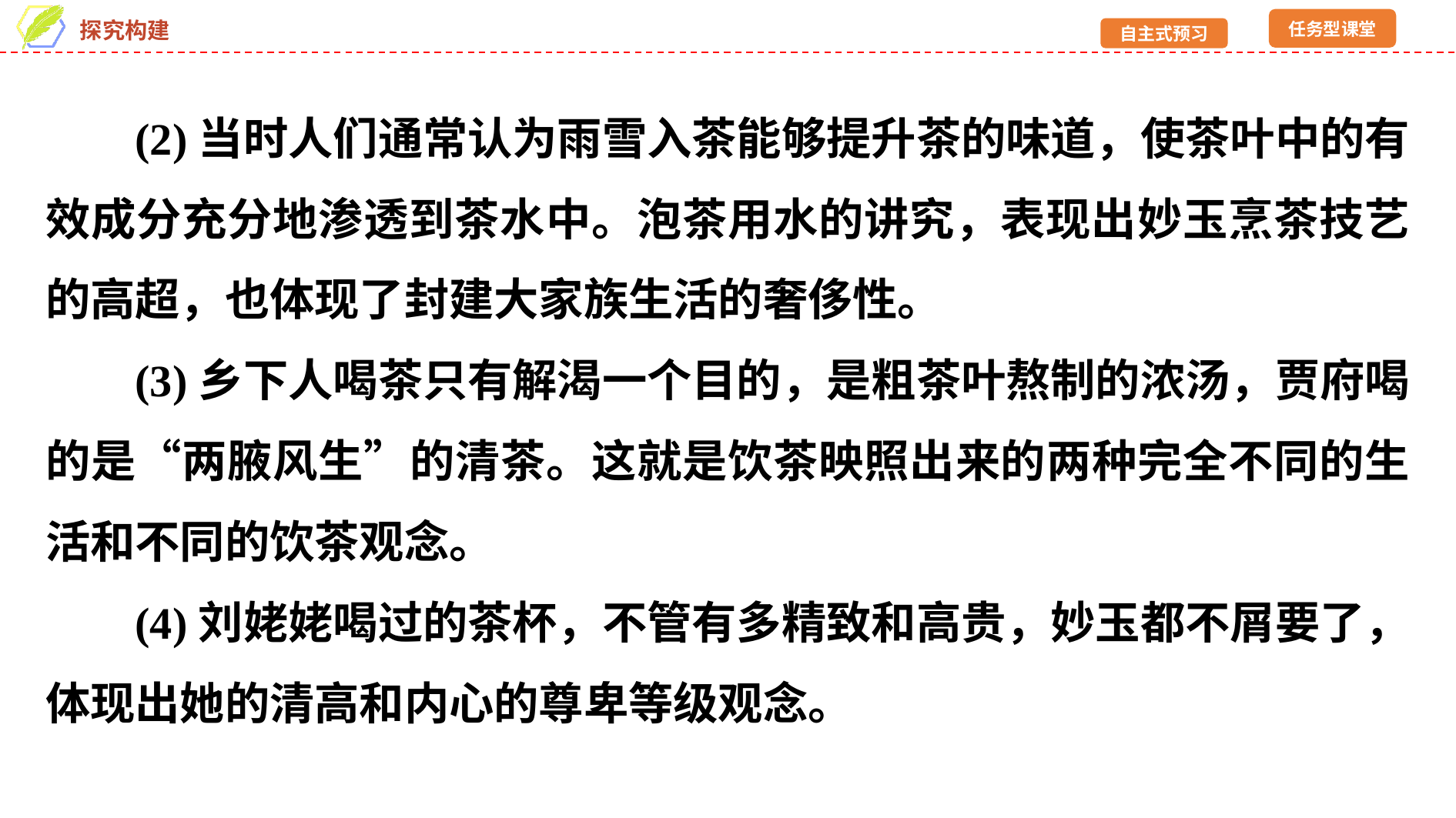

(2)当时人们通常认为雨雪入茶能够提升茶的味道，使茶叶中的有效成分充分地渗透到茶水中。泡茶用水的讲究，表现出妙玉烹茶技艺的高超，也体现了封建大家族生活的奢侈性。
        (3)乡下人喝茶只有解渴一个目的，是粗茶叶熬制的浓汤，贾府喝的是“两腋风生”的清茶。这就是饮茶映照出来的两种完全不同的生活和不同的饮茶观念。
        (4)刘姥姥喝过的茶杯，不管有多精致和高贵，妙玉都不屑要了，体现出她的清高和内心的尊卑等级观念。